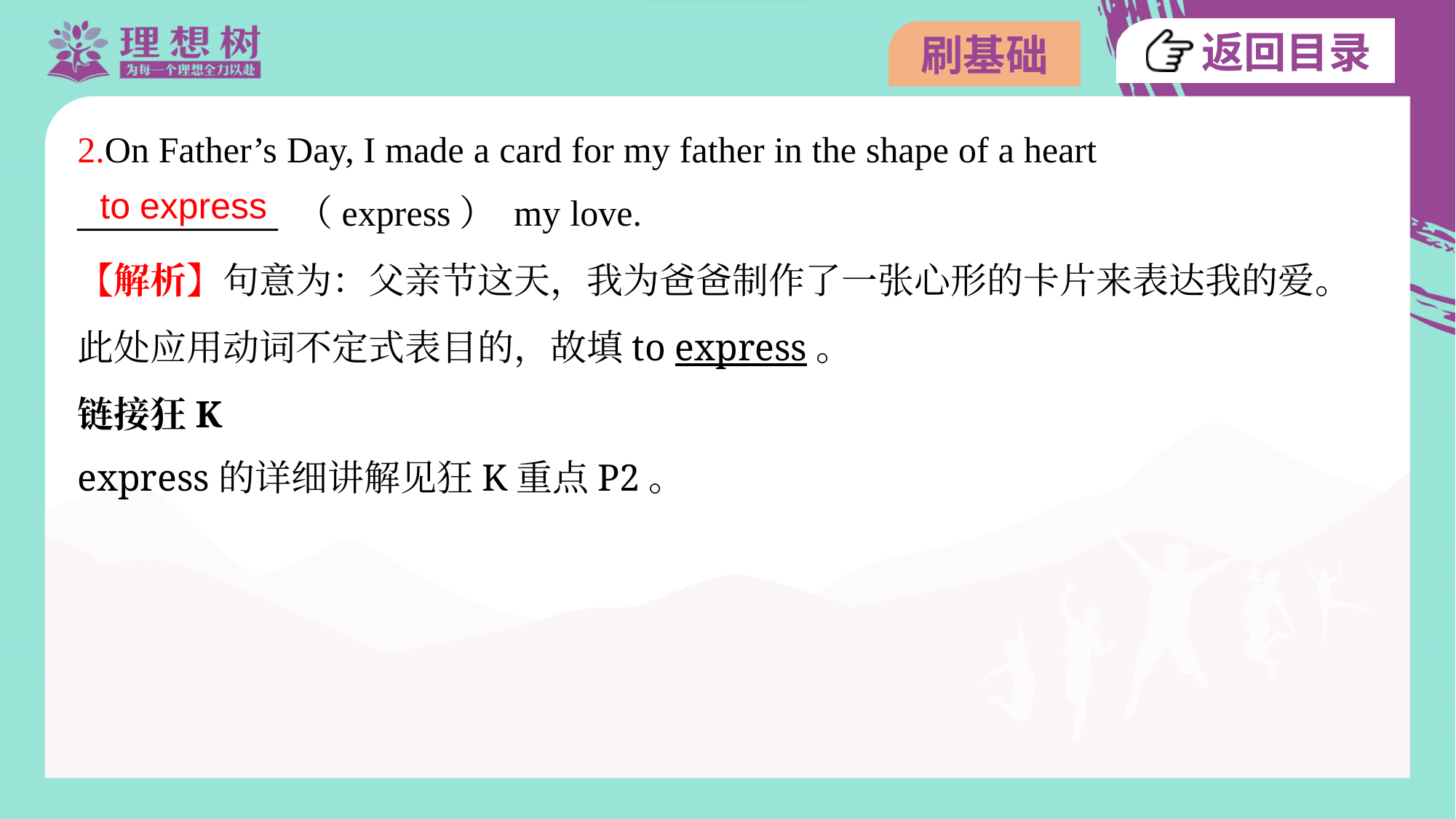

2.On Father’s Day, I made a card for my father in the shape of a heart
____________ （express） my love.
to express
【解析】句意为：父亲节这天，我为爸爸制作了一张心形的卡片来表达我的爱。
此处应用动词不定式表目的，故填to express。
链接狂K
express的详细讲解见狂K重点P2。